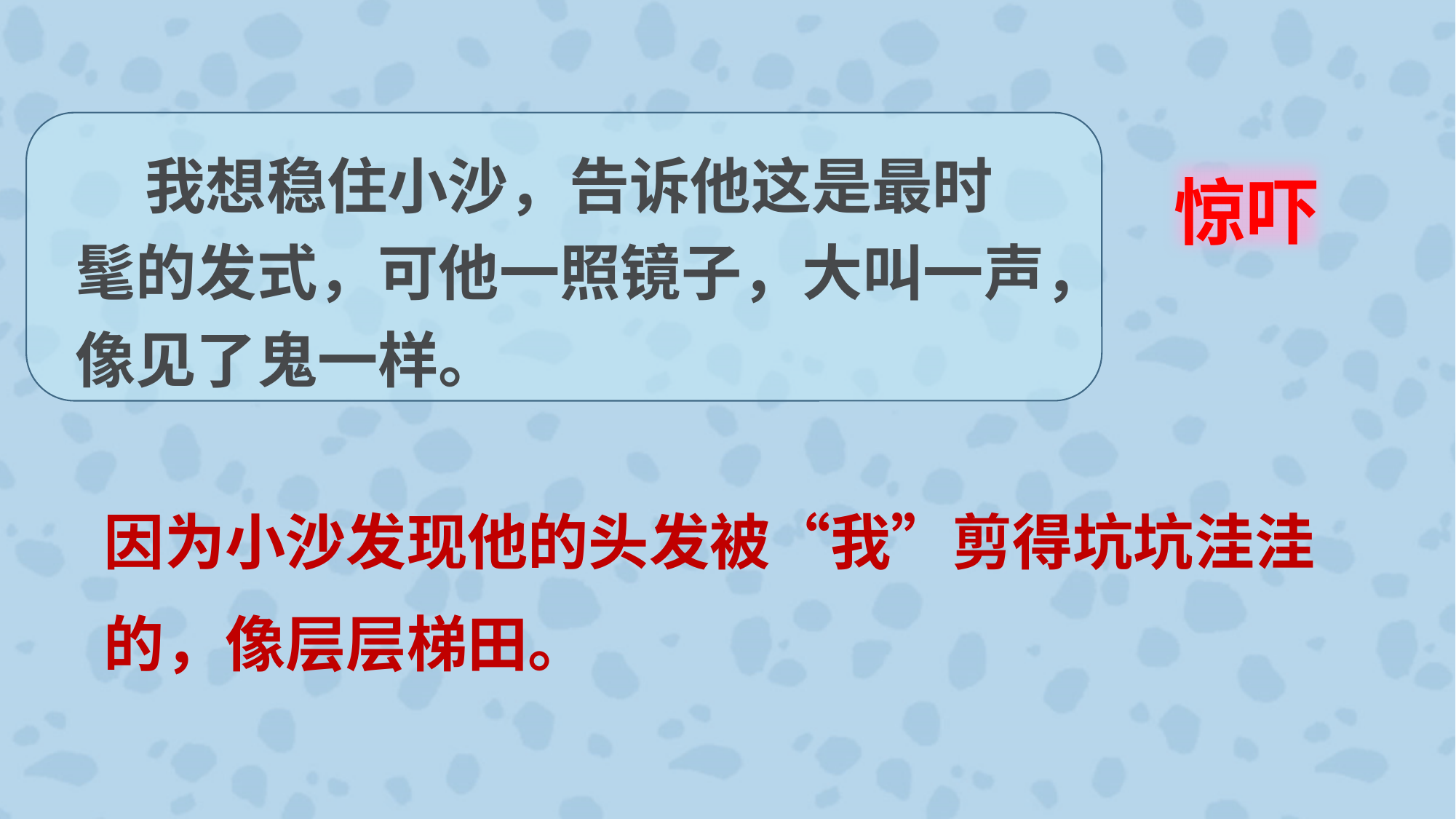

我想稳住小沙，告诉他这是最时髦的发式，可他一照镜子，大叫一声，像见了鬼一样。
惊吓
因为小沙发现他的头发被“我”剪得坑坑洼洼的，像层层梯田。